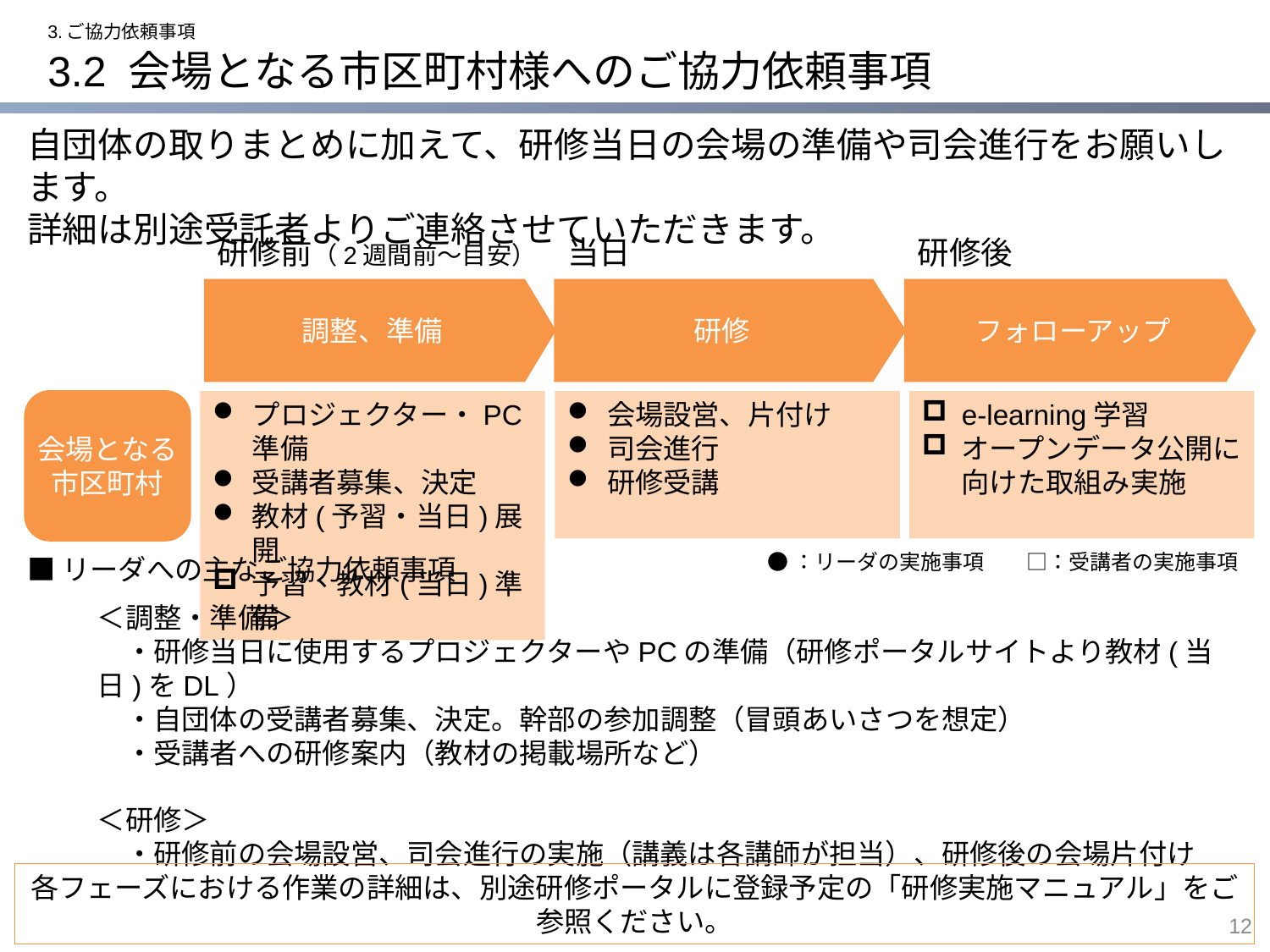

3.ご協力依頼事項
# 3.2 会場となる市区町村様へのご協力依頼事項
自団体の取りまとめに加えて、研修当日の会場の準備や司会進行をお願いします。
詳細は別途受託者よりご連絡させていただきます。
研修前（2週間前～目安）
当日
研修後
調整、準備
研修
フォローアップ
会場となる
市区町村
プロジェクター・PC準備
受講者募集、決定
教材(予習・当日)展開
予習、教材(当日)準備
会場設営、片付け
司会進行
研修受講

e-learning学習
オープンデータ公開に
向けた取組み実施

●：リーダの実施事項　　□：受講者の実施事項
■リーダへの主なご協力依頼事項
＜調整・準備＞
　・研修当日に使用するプロジェクターやPCの準備（研修ポータルサイトより教材(当日)をDL）
　・自団体の受講者募集、決定。幹部の参加調整（冒頭あいさつを想定）
　・受講者への研修案内（教材の掲載場所など）

＜研修＞
　・研修前の会場設営、司会進行の実施（講義は各講師が担当）、研修後の会場片付け
各フェーズにおける作業の詳細は、別途研修ポータルに登録予定の「研修実施マニュアル」をご参照ください。
12